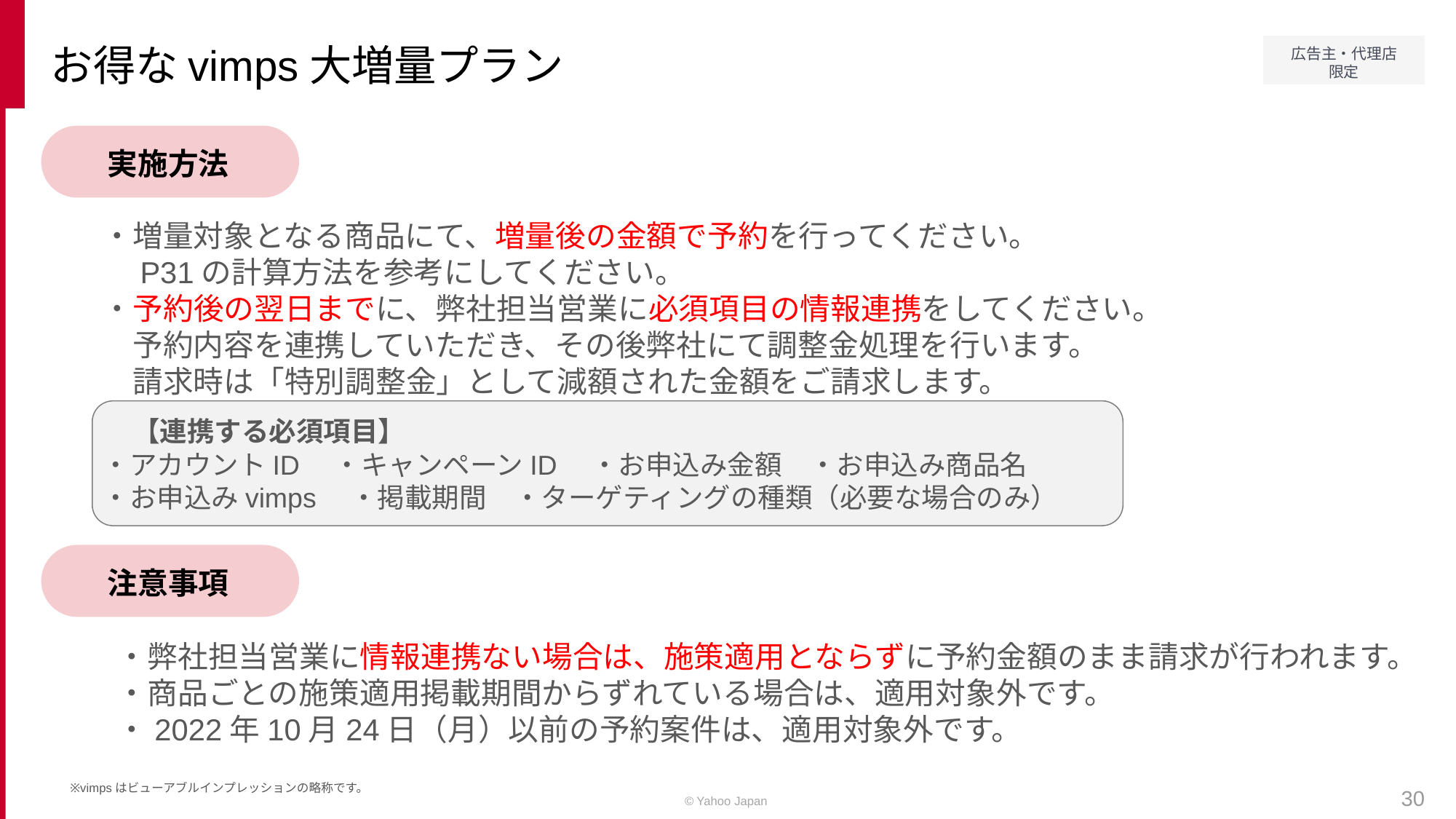

お得なvimps大増量プラン

実施方法
・増量対象となる商品にて、増量後の金額で予約を行ってください。
　P31の計算方法を参考にしてください。
・予約後の翌日までに、弊社担当営業に必須項目の情報連携をしてください。
　予約内容を連携していただき、その後弊社にて調整金処理を行います。
　請求時は「特別調整金」として減額された金額をご請求します。

　【連携する必須項目】
・アカウントID　・キャンペーンID　・お申込み金額　・お申込み商品名
・お申込みvimps　・掲載期間　・ターゲティングの種類（必要な場合のみ）

注意事項
・弊社担当営業に情報連携ない場合は、施策適用とならずに予約金額のまま請求が行われます。
・商品ごとの施策適用掲載期間からずれている場合は、適用対象外です。
・2022年10月24日（月）以前の予約案件は、適用対象外です。
※vimpsはビューアブルインプレッションの略称です。
30